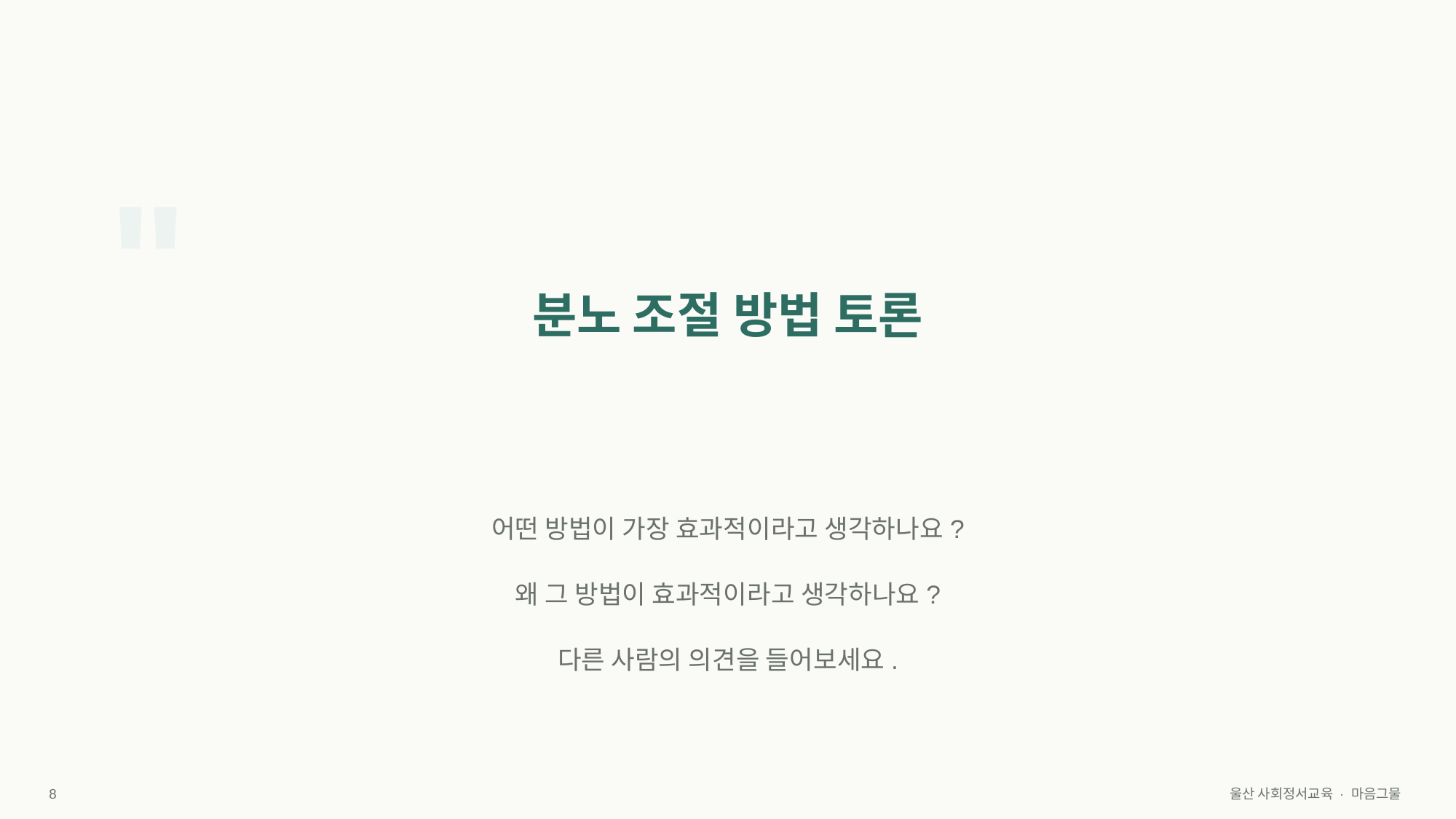

"
분노 조절 방법 토론
어떤 방법이 가장 효과적이라고 생각하나요?
왜 그 방법이 효과적이라고 생각하나요?
다른 사람의 의견을 들어보세요.
8
울산 사회정서교육 · 마음그물